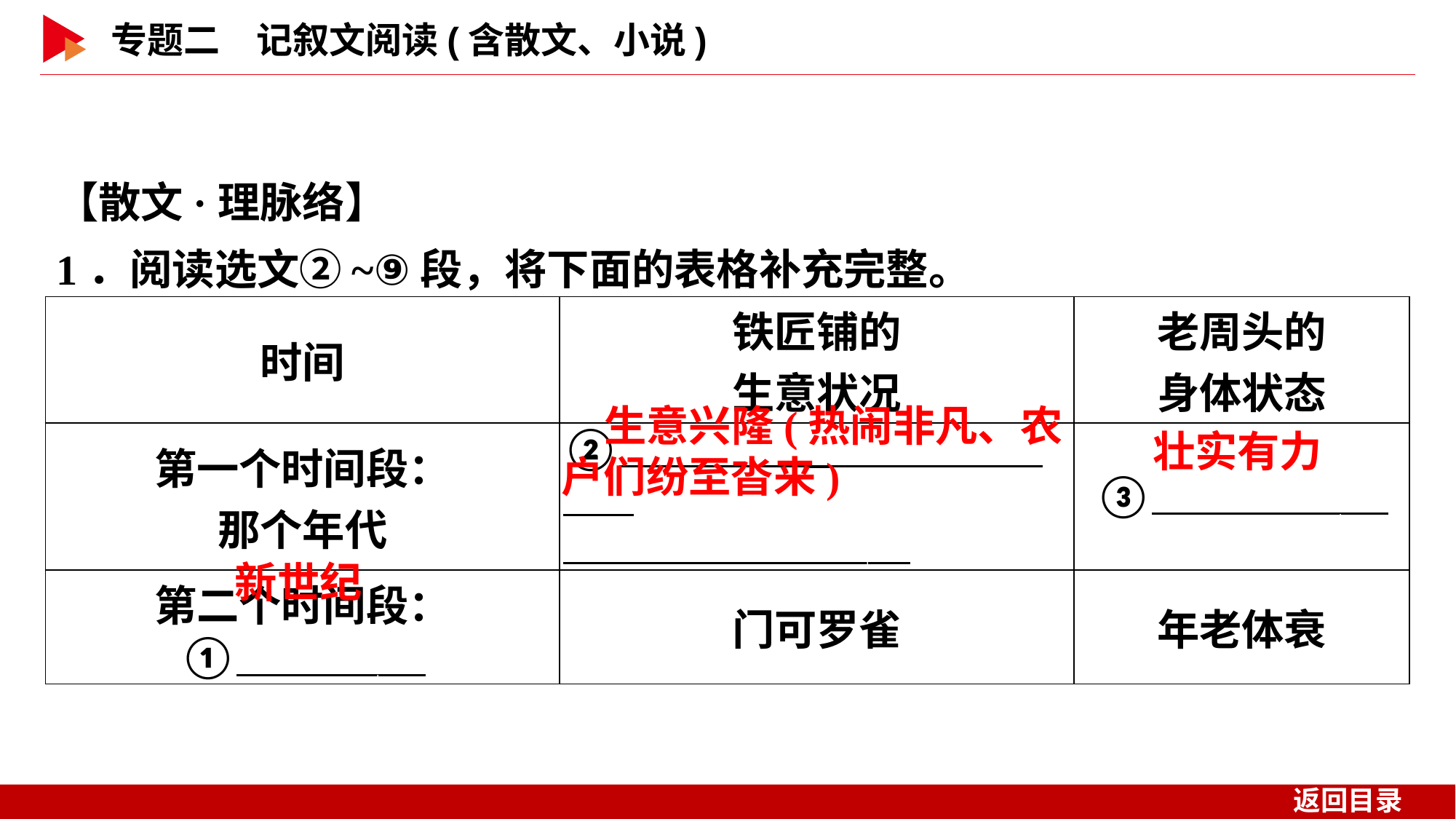

【散文·理脉络】
1．阅读选文②~⑨段，将下面的表格补充完整。
| 时间 | 铁匠铺的 生意状况 | 老周头的 身体状态 |
| --- | --- | --- |
| 第一个时间段： 那个年代 | ② \_ \_\_ | ③ \_\_ |
| 第二个时间段： ① \_\_ | 门可罗雀 | 年老体衰 |
生意兴隆(热闹非凡、农
壮实有力
户们纷至沓来)
新世纪